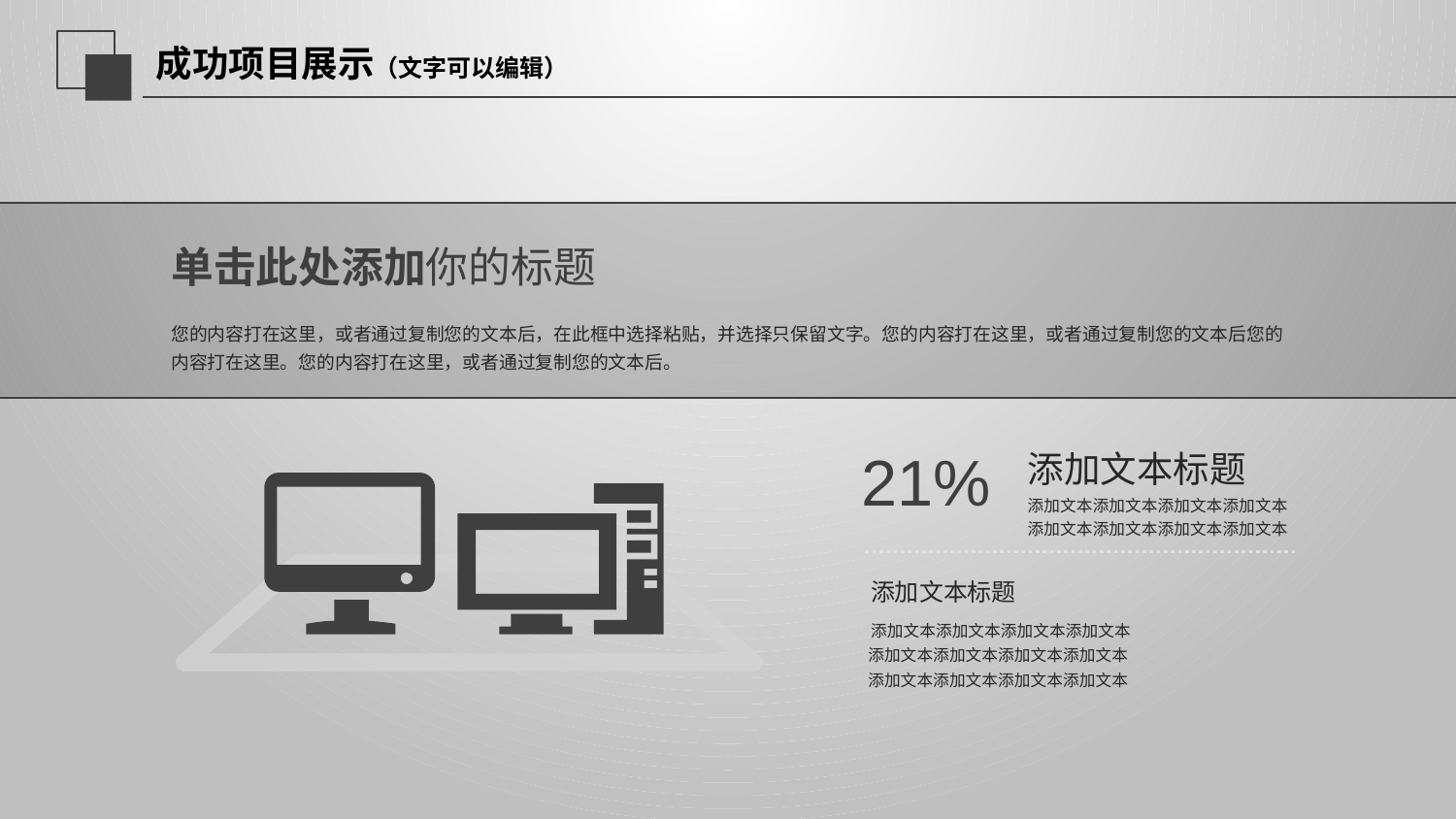

延迟符
# 成功项目展示（文字可以编辑）

单击此处添加你的标题
您的内容打在这里，或者通过复制您的文本后，在此框中选择粘贴，并选择只保留文字。您的内容打在这里，或者通过复制您的文本后您的内容打在这里。您的内容打在这里，或者通过复制您的文本后。
21%
添加文本标题
添加文本添加文本添加文本添加文本
添加文本添加文本添加文本添加文本

添加文本标题
添加文本添加文本添加文本添加文本
添加文本添加文本添加文本添加文本
添加文本添加文本添加文本添加文本